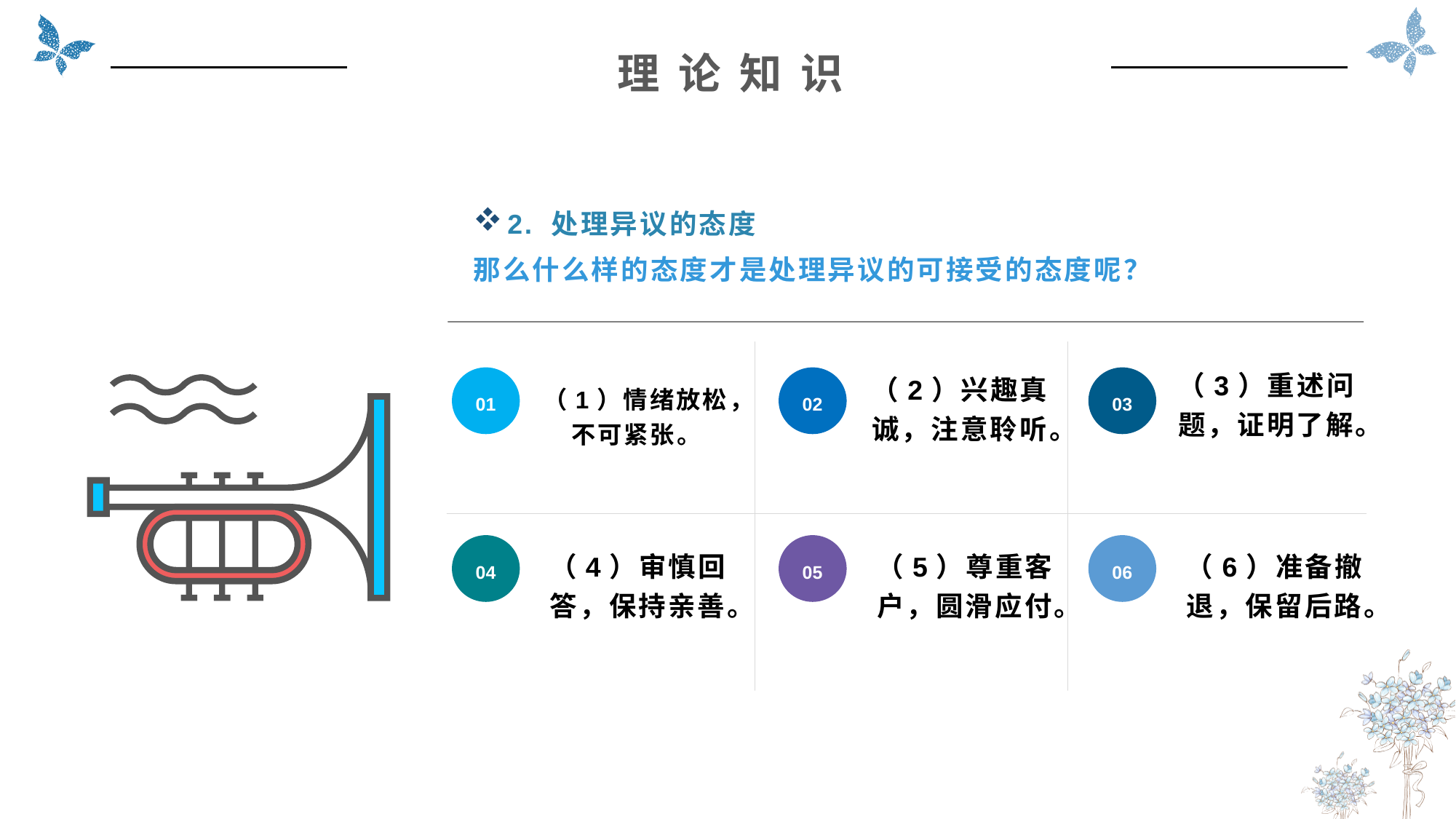

理 论 知 识
2. 处理异议的态度
那么什么样的态度才是处理异议的可接受的态度呢？
（3）重述问题，证明了解。
（2）兴趣真诚，注意聆听。
01
02
03

（1）情绪放松，不可紧张。

04
05
06
（4）审慎回答，保持亲善。
（5）尊重客户，圆滑应付。
（6）准备撤退，保留后路。